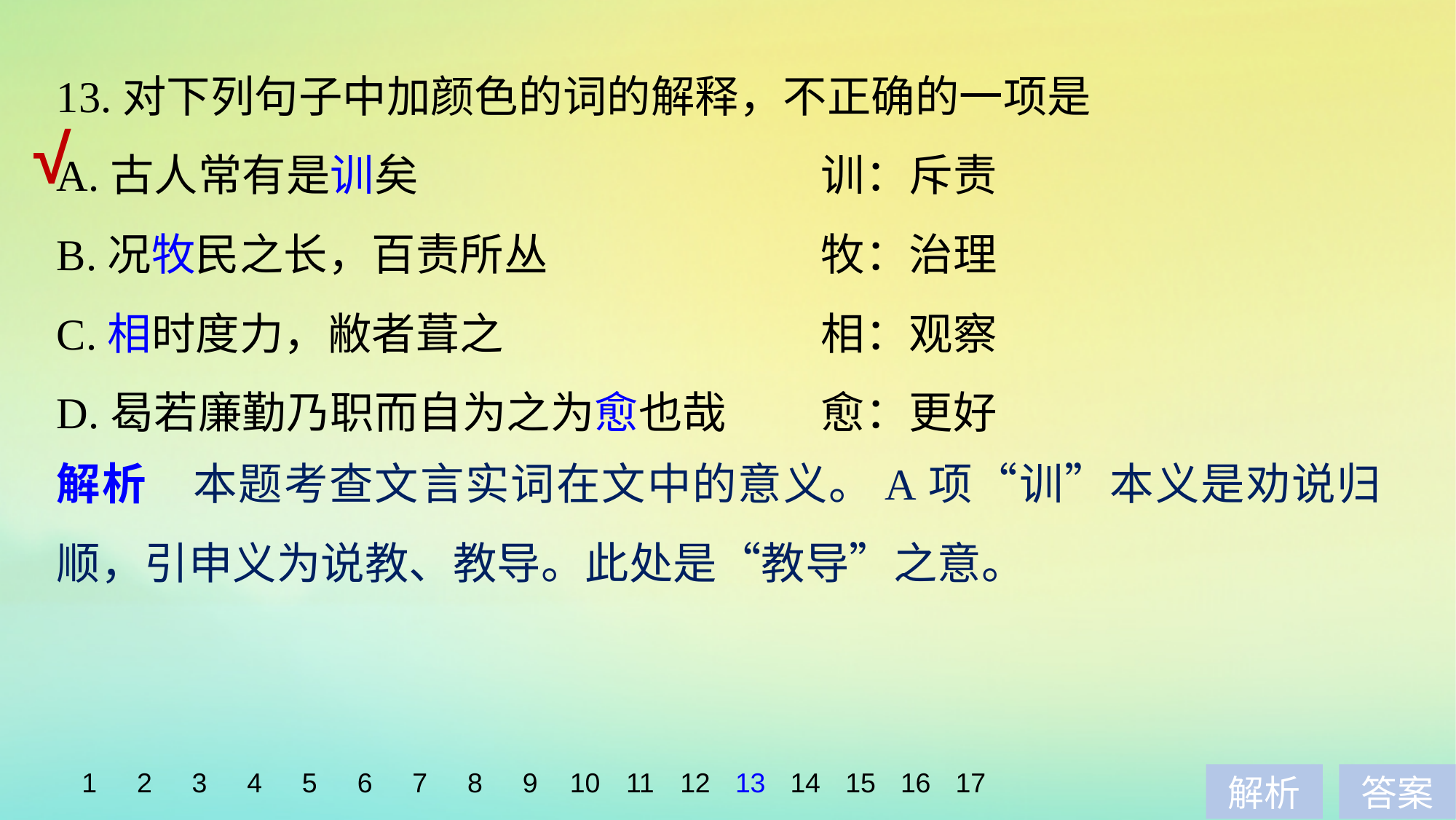

13.对下列句子中加颜色的词的解释，不正确的一项是
A.古人常有是训矣　　　　　　　　　	训：斥责
B.况牧民之长，百责所丛  			牧：治理
C.相时度力，敝者葺之  			相：观察
D.曷若廉勤乃职而自为之为愈也哉  	愈：更好
√
解析　本题考查文言实词在文中的意义。A项“训”本义是劝说归顺，引申义为说教、教导。此处是“教导”之意。
1
2
3
4
5
6
7
8
9
10
11
12
13
14
15
16
17
解析
答案